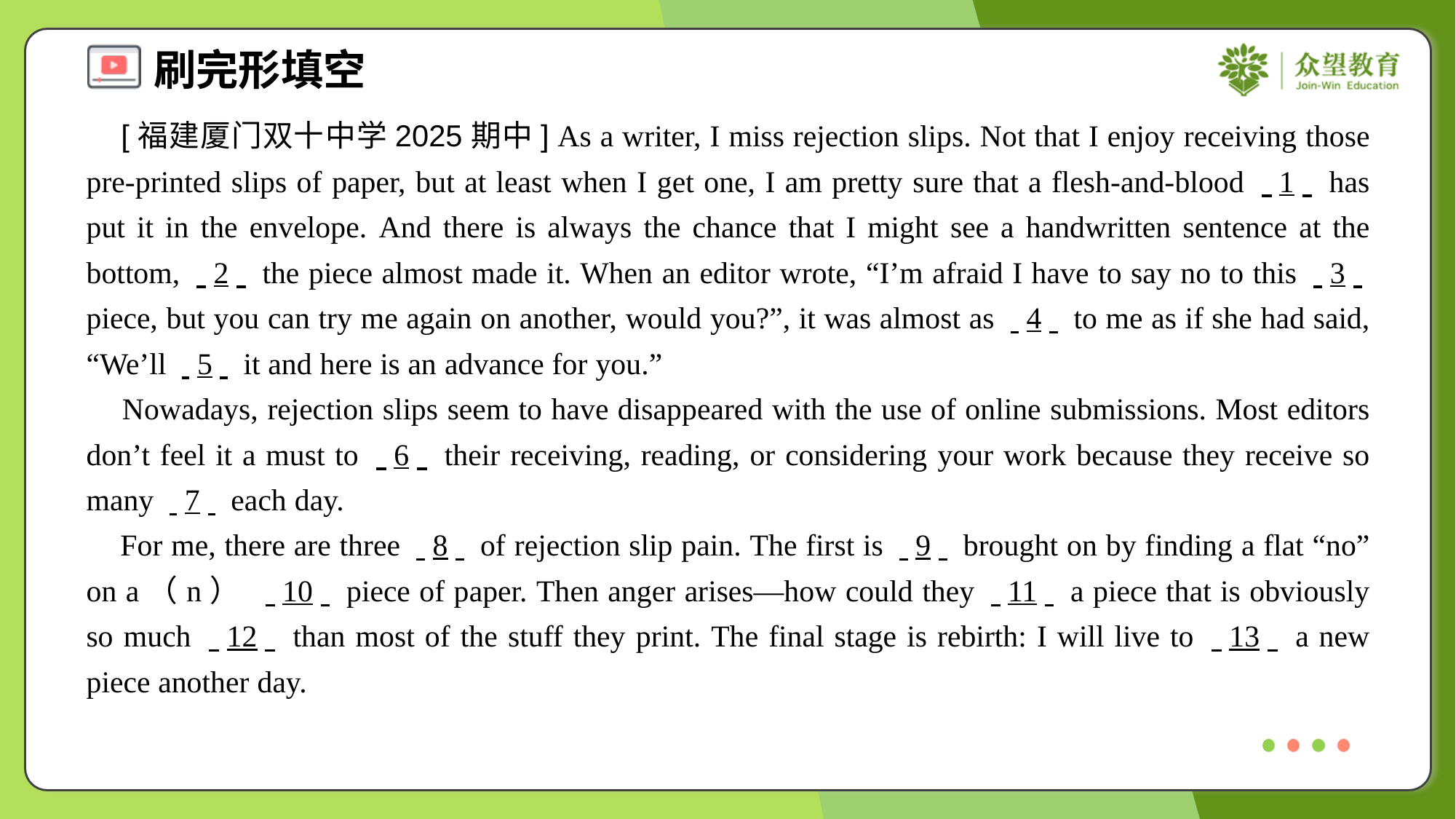

[福建厦门双十中学2025期中] As a writer, I miss rejection slips. Not that I enjoy receiving those pre-printed slips of paper, but at least when I get one, I am pretty sure that a flesh-and-blood . .1. . has put it in the envelope. And there is always the chance that I might see a handwritten sentence at the bottom, . .2. . the piece almost made it. When an editor wrote, “I’m afraid I have to say no to this . .3. . piece, but you can try me again on another, would you?”, it was almost as . .4. . to me as if she had said, “We’ll . .5. . it and here is an advance for you.”
    Nowadays, rejection slips seem to have disappeared with the use of online submissions. Most editors don’t feel it a must to . .6. . their receiving, reading, or considering your work because they receive so many . .7. . each day.
    For me, there are three . .8. . of rejection slip pain. The first is . .9. . brought on by finding a flat “no” on a（n） . .10. . piece of paper. Then anger arises—how could they . .11. . a piece that is obviously so much . .12. . than most of the stuff they print. The final stage is rebirth: I will live to . .13. . a new piece another day.